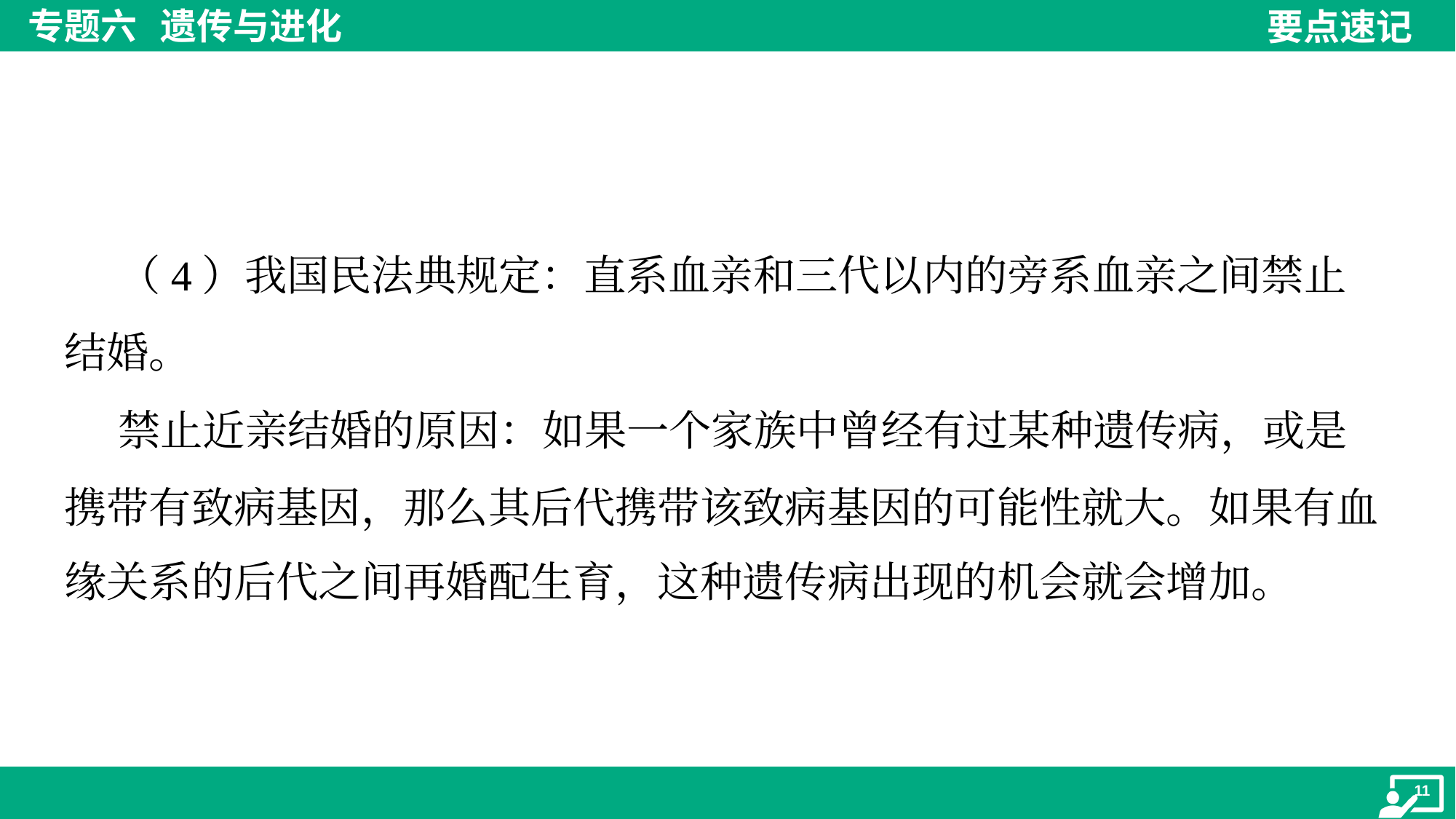

（4）我国民法典规定：直系血亲和三代以内的旁系血亲之间禁止
结婚。
    禁止近亲结婚的原因：如果一个家族中曾经有过某种遗传病，或是
携带有致病基因，那么其后代携带该致病基因的可能性就大。如果有血
缘关系的后代之间再婚配生育，这种遗传病出现的机会就会增加。